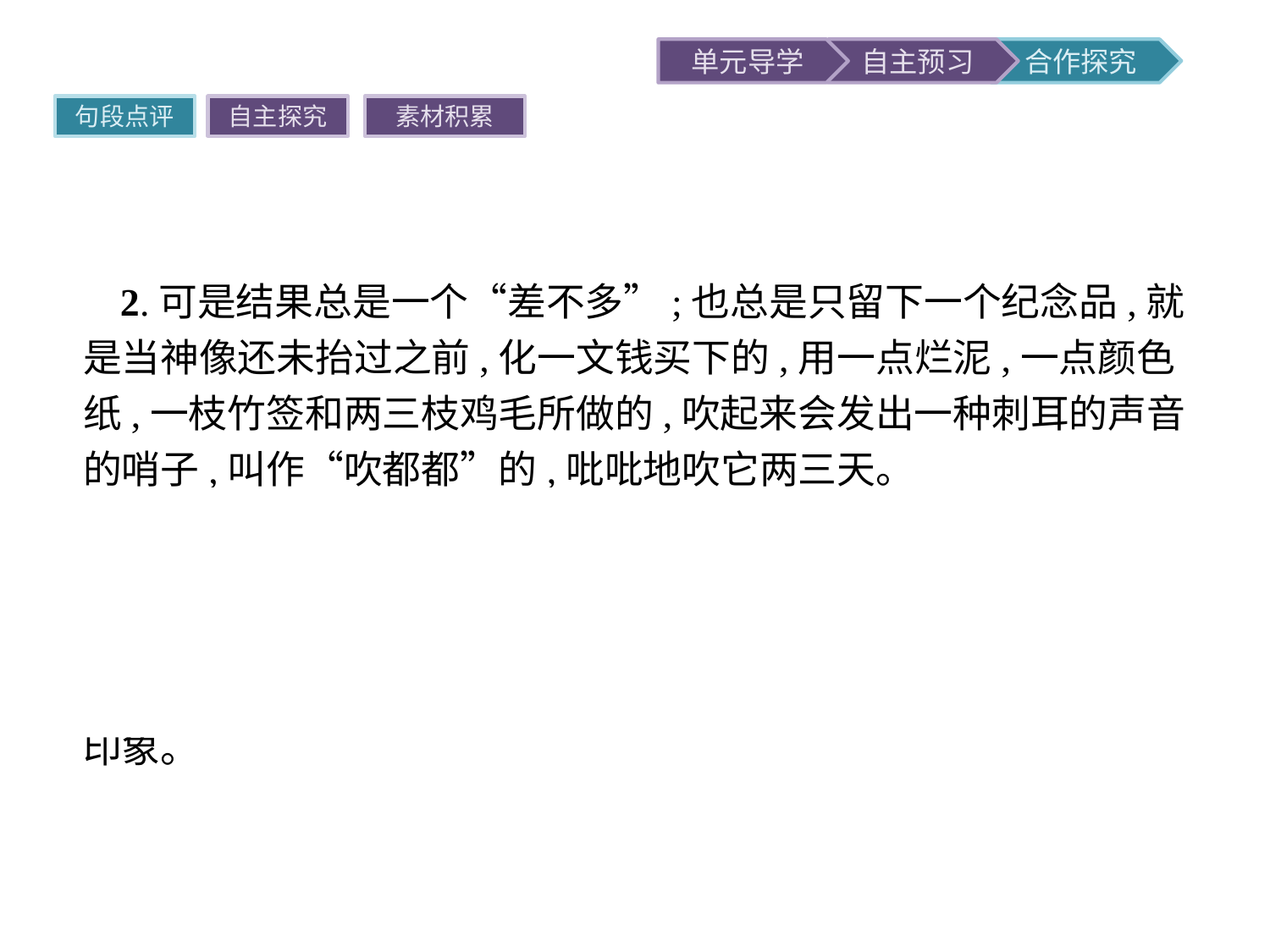

句段点评
自主探究
素材积累
2.可是结果总是一个“差不多”;也总是只留下一个纪念品,就是当神像还未抬过之前,化一文钱买下的,用一点烂泥,一点颜色纸,一枝竹签和两三枝鸡毛所做的,吹起来会发出一种刺耳的声音的哨子,叫作“吹都都”的,吡吡地吹它两三天。
点评“我”的希望是这一次的赛会比前一次繁盛些。可每次都是“差不多”,“也”“总是”“只”均表达出“我”的失望,每次愿望都落空,遗憾之情表露无遗。对“吹都都”这一纪念品如何制作、什么特点等介绍得比较详细,表达出作者对赛会的深刻印象。